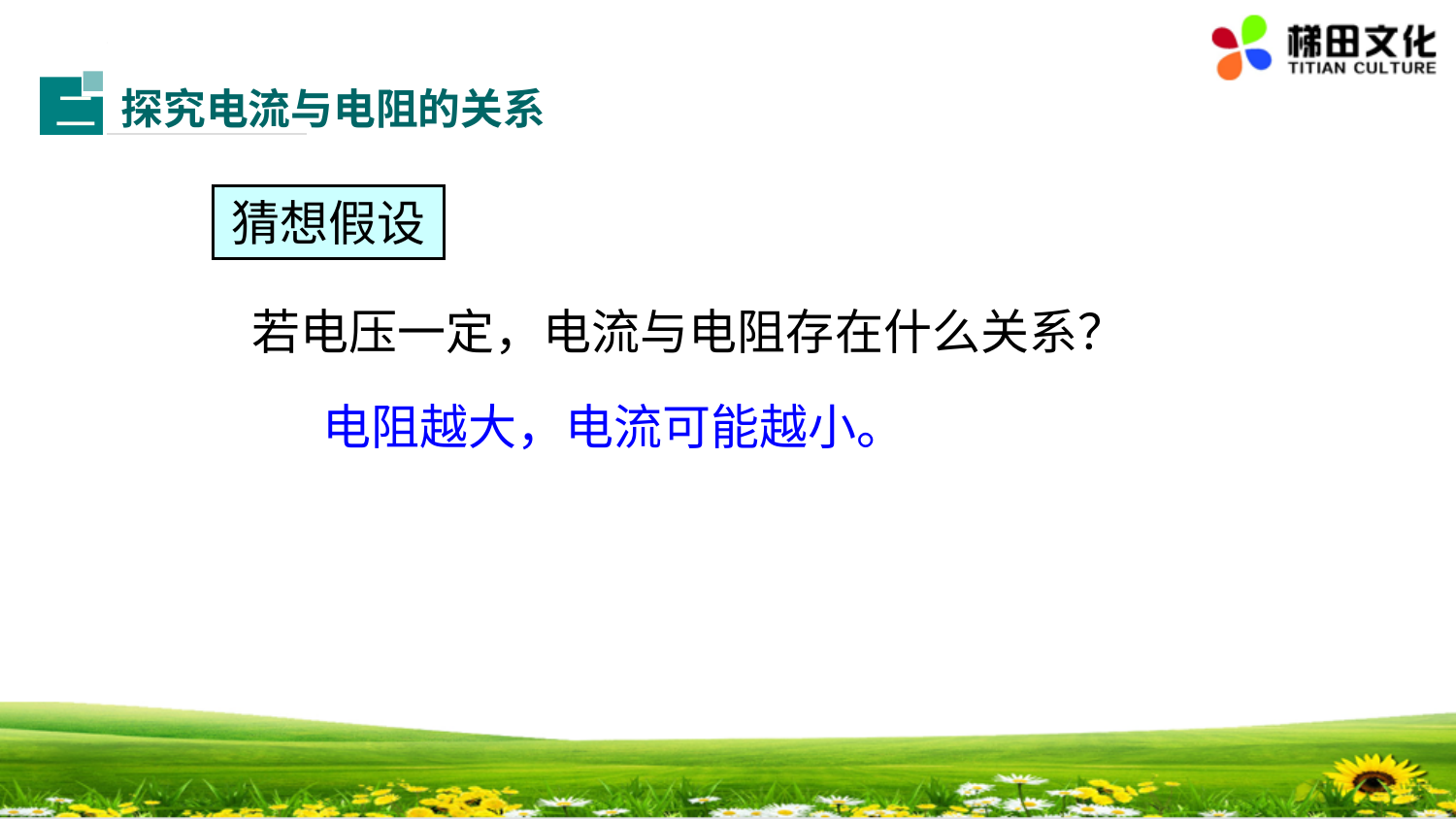

探究电流与电阻的关系
二

猜想假设
若电压一定，电流与电阻存在什么关系？
电阻越大，电流可能越小。